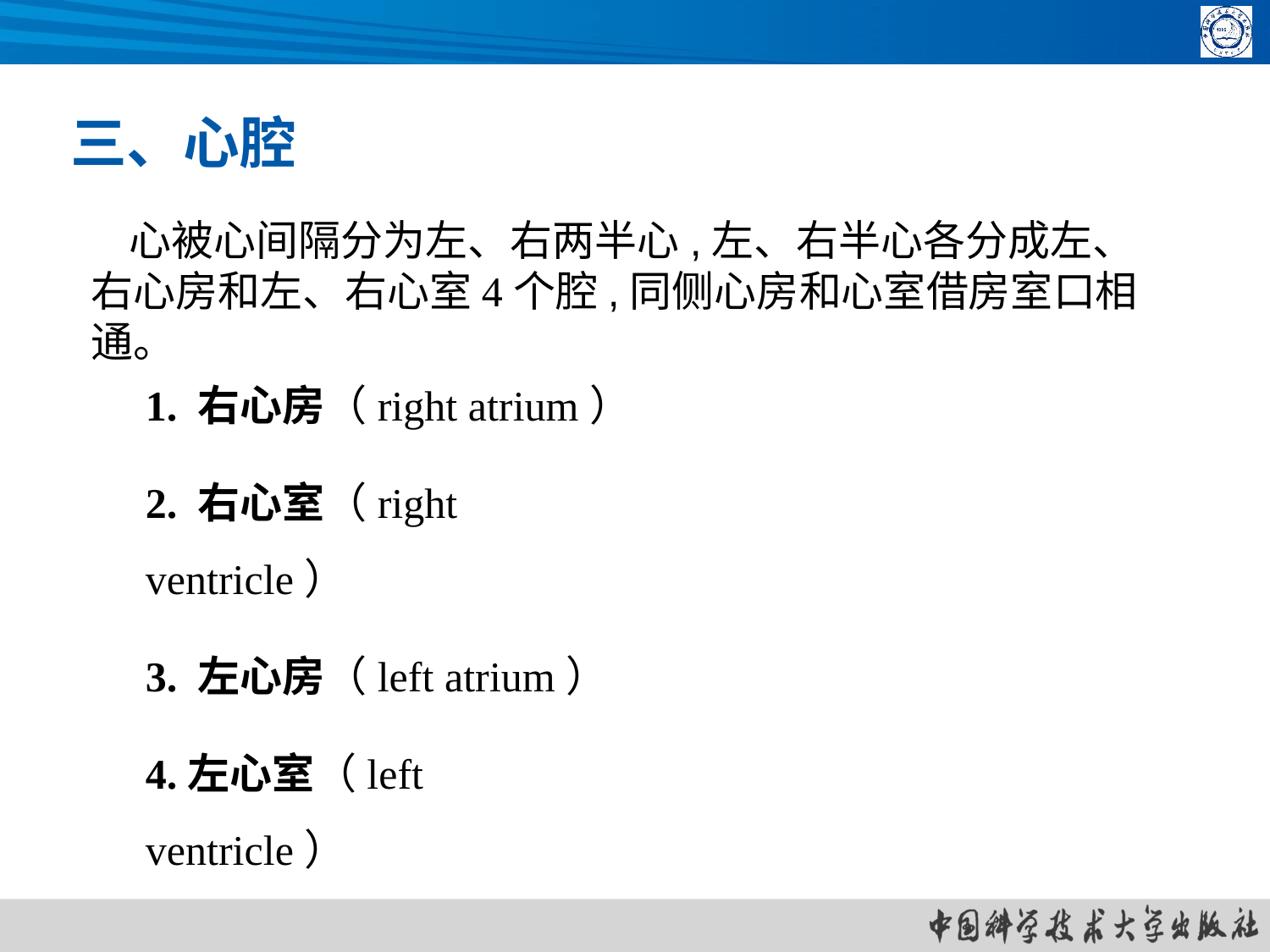

三、心腔
   心被心间隔分为左、右两半心,左、右半心各分成左、右心房和左、右心室4个腔,同侧心房和心室借房室口相通。
1. 右心房（right atrium）
2. 右心室（right ventricle）
3. 左心房（left atrium）
4.左心室（left ventricle）